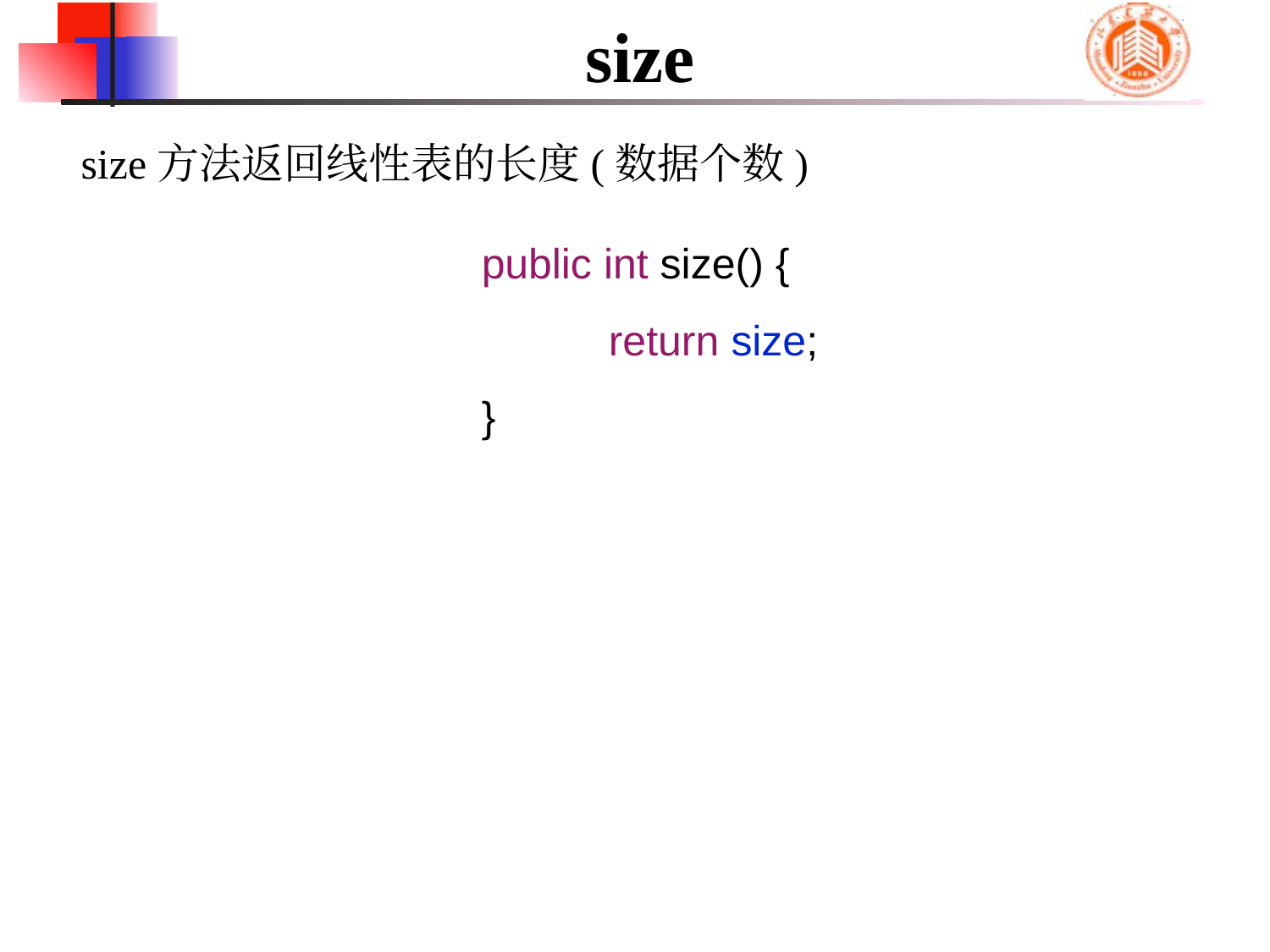

# size
size方法返回线性表的长度(数据个数)
	public int size() {
		return size;
	}